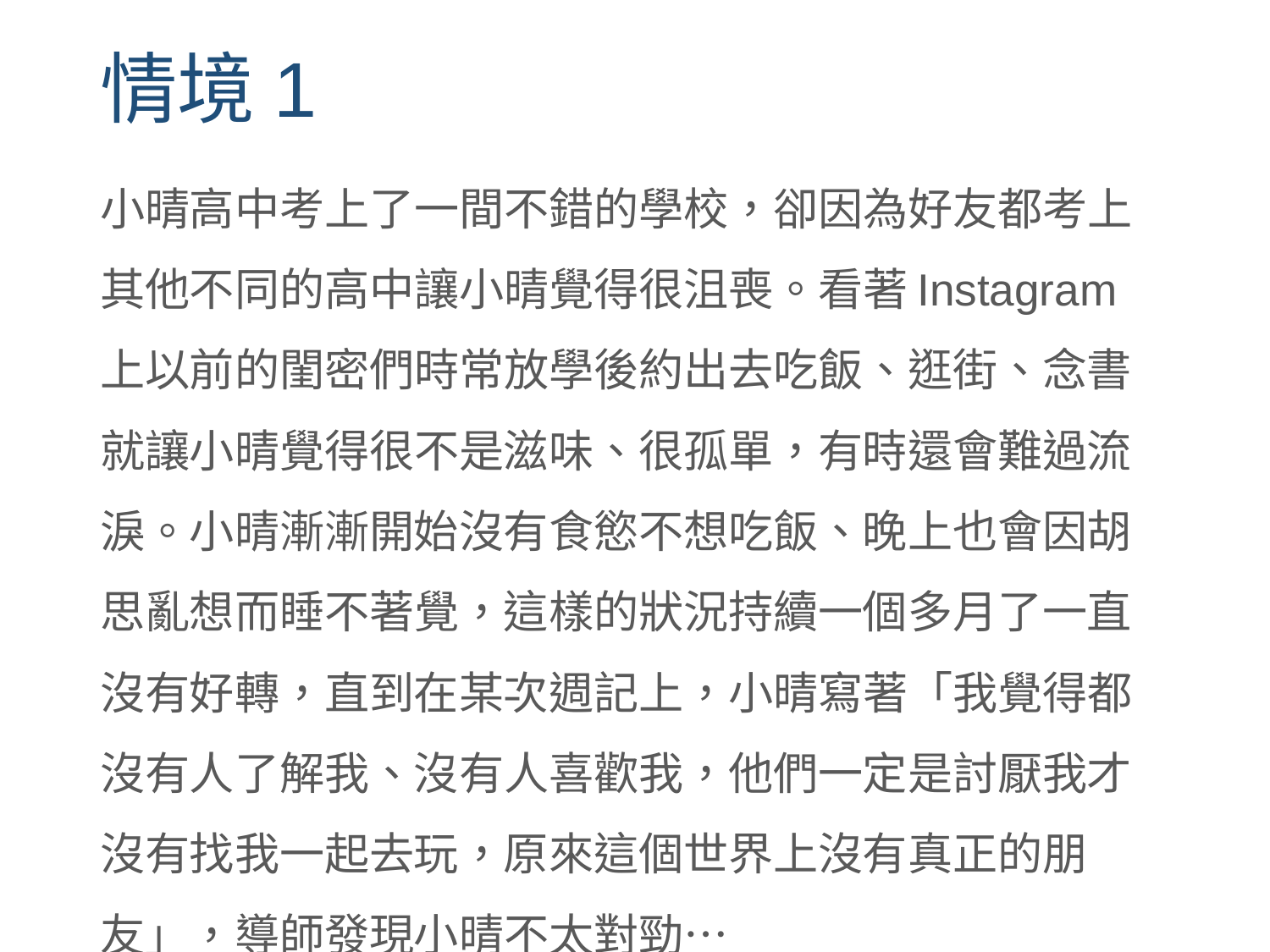

# 情境1
小晴高中考上了一間不錯的學校，卻因為好友都考上其他不同的高中讓小晴覺得很沮喪。看著Instagram上以前的閨密們時常放學後約出去吃飯、逛街、念書就讓小晴覺得很不是滋味、很孤單，有時還會難過流淚。小晴漸漸開始沒有食慾不想吃飯、晚上也會因胡思亂想而睡不著覺，這樣的狀況持續一個多月了一直沒有好轉，直到在某次週記上，小晴寫著「我覺得都沒有人了解我、沒有人喜歡我，他們一定是討厭我才沒有找我一起去玩，原來這個世界上沒有真正的朋友」，導師發現小晴不太對勁…